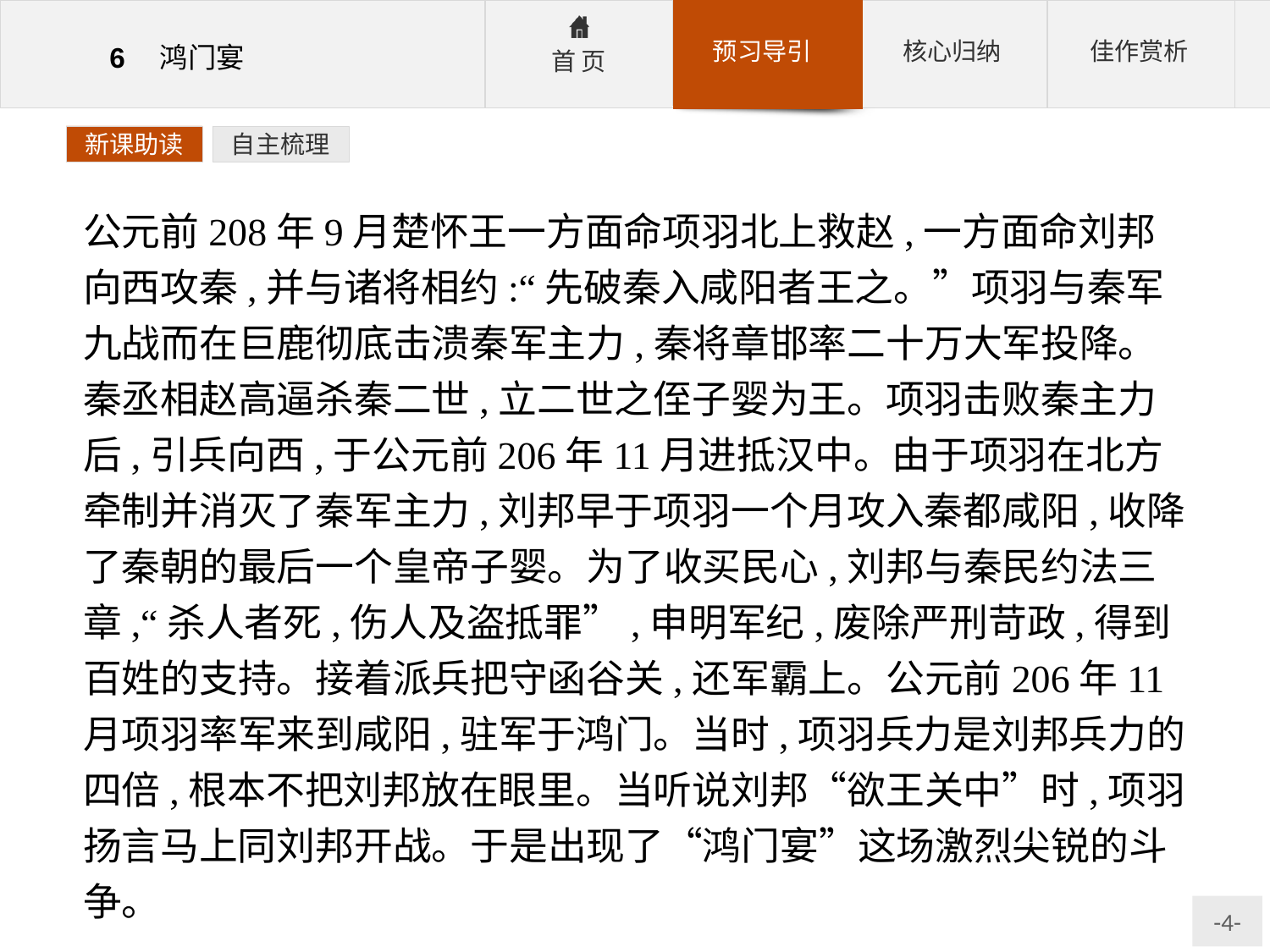

新课助读
自主梳理
公元前208年9月楚怀王一方面命项羽北上救赵,一方面命刘邦向西攻秦,并与诸将相约:“先破秦入咸阳者王之。”项羽与秦军九战而在巨鹿彻底击溃秦军主力,秦将章邯率二十万大军投降。秦丞相赵高逼杀秦二世,立二世之侄子婴为王。项羽击败秦主力后,引兵向西,于公元前206年11月进抵汉中。由于项羽在北方牵制并消灭了秦军主力,刘邦早于项羽一个月攻入秦都咸阳,收降了秦朝的最后一个皇帝子婴。为了收买民心,刘邦与秦民约法三章,“杀人者死,伤人及盗抵罪”,申明军纪,废除严刑苛政,得到百姓的支持。接着派兵把守函谷关,还军霸上。公元前206年11月项羽率军来到咸阳,驻军于鸿门。当时,项羽兵力是刘邦兵力的四倍,根本不把刘邦放在眼里。当听说刘邦“欲王关中”时,项羽扬言马上同刘邦开战。于是出现了“鸿门宴”这场激烈尖锐的斗争。